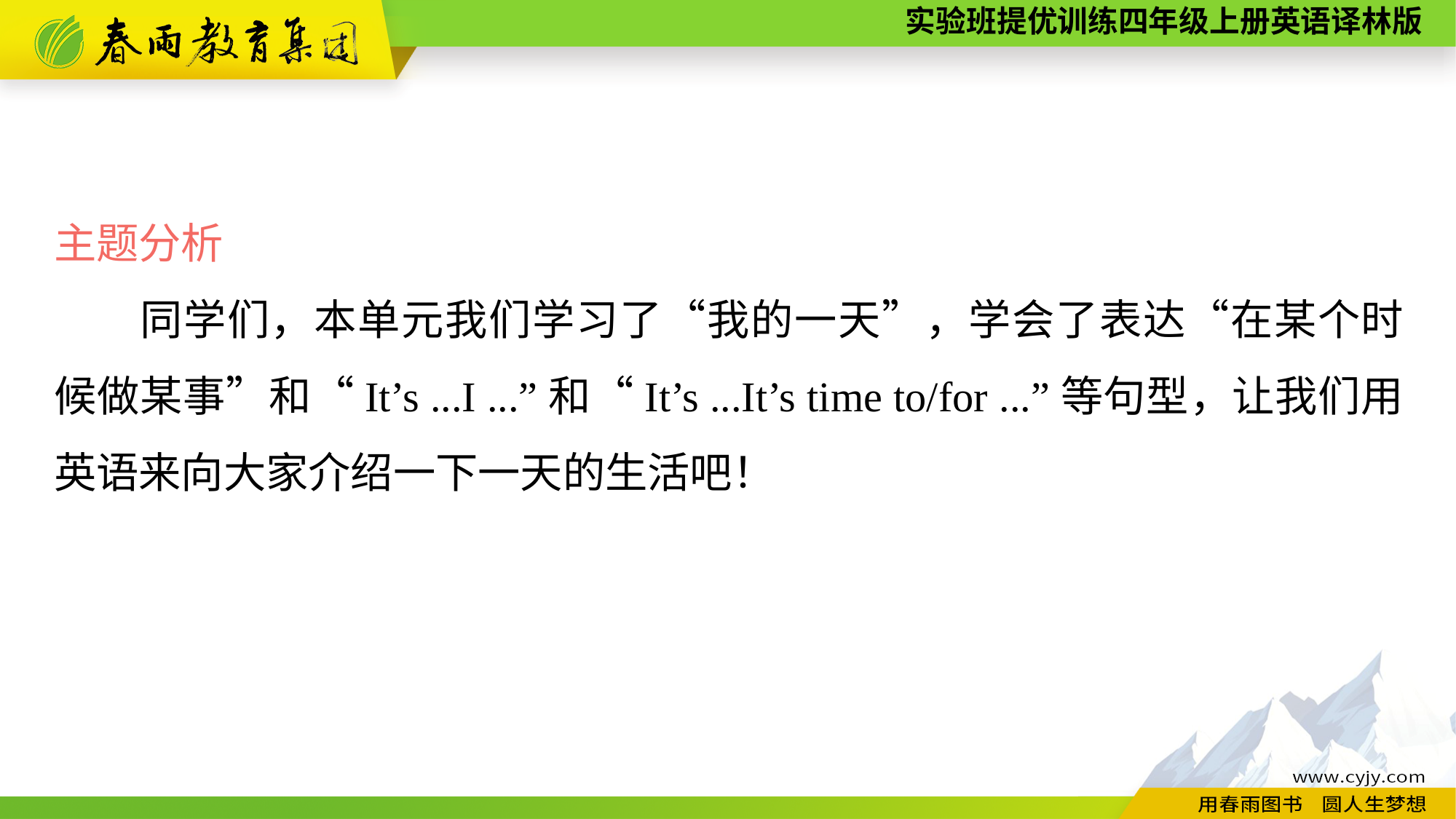

主题分析
同学们，本单元我们学习了“我的一天”，学会了表达“在某个时候做某事”和“It’s ...I ...”和“It’s ...It’s time to/for ...”等句型，让我们用英语来向大家介绍一下一天的生活吧！